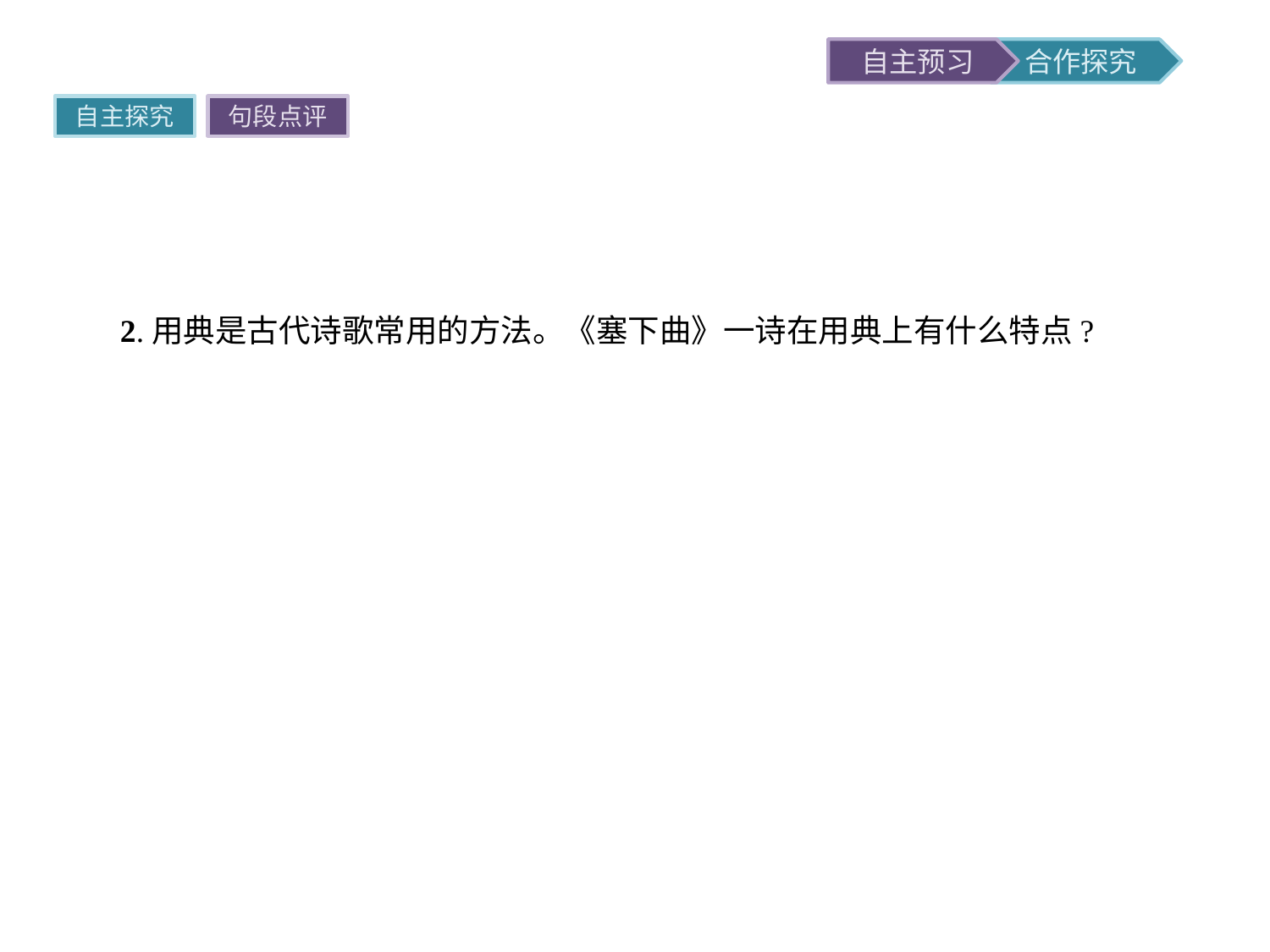

自主探究
句段点评
2.用典是古代诗歌常用的方法。《塞下曲》一诗在用典上有什么特点?
提示:第一句用伏波将军马援之事,是正用,即丝毫未改典故原意;第二句用定远侯班超事,则是反用,即不赞成典故中的原意,提出相反的看法,表明自己的从军态度是不愿如班超那样恋乡思归,而是誓死报国,诗意已是递进了一层;第三句用晋与姜戎合力败秦的典故;第四句用薛仁贵“三箭定天山”的典故,是正用典故,但又有所变化。第三句中,诗人加上了“莫遣”二字,表明了自己的态度;第四句中,诗人将原典故中“三箭”改为“一箭”,有所变化但未改典故原意。